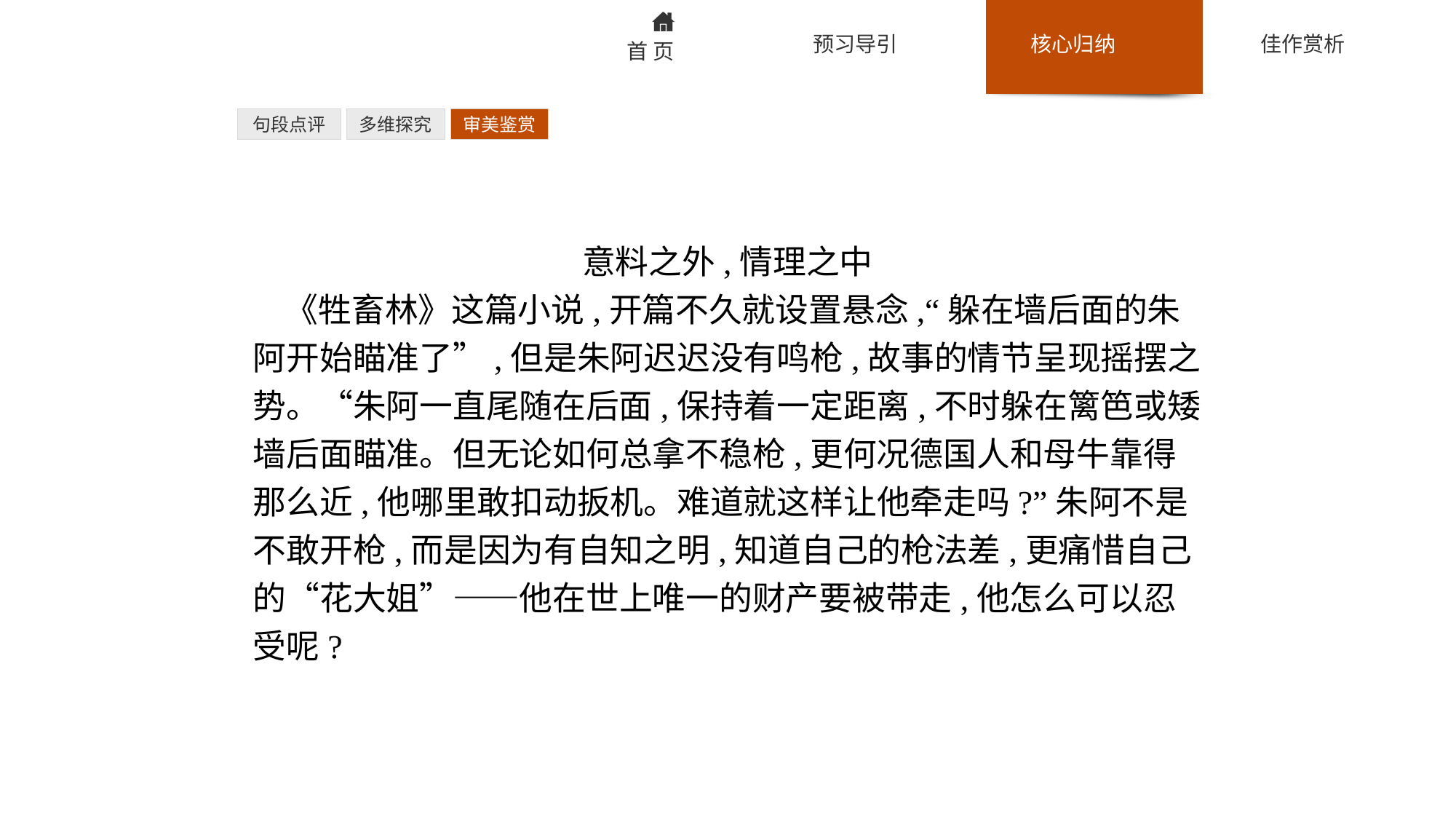

句段点评
多维探究
审美鉴赏
意料之外,情理之中
《牲畜林》这篇小说,开篇不久就设置悬念,“躲在墙后面的朱阿开始瞄准了”,但是朱阿迟迟没有鸣枪,故事的情节呈现摇摆之势。“朱阿一直尾随在后面,保持着一定距离,不时躲在篱笆或矮墙后面瞄准。但无论如何总拿不稳枪,更何况德国人和母牛靠得那么近,他哪里敢扣动扳机。难道就这样让他牵走吗?”朱阿不是不敢开枪,而是因为有自知之明,知道自己的枪法差,更痛惜自己的“花大姐”——他在世上唯一的财产要被带走,他怎么可以忍受呢?